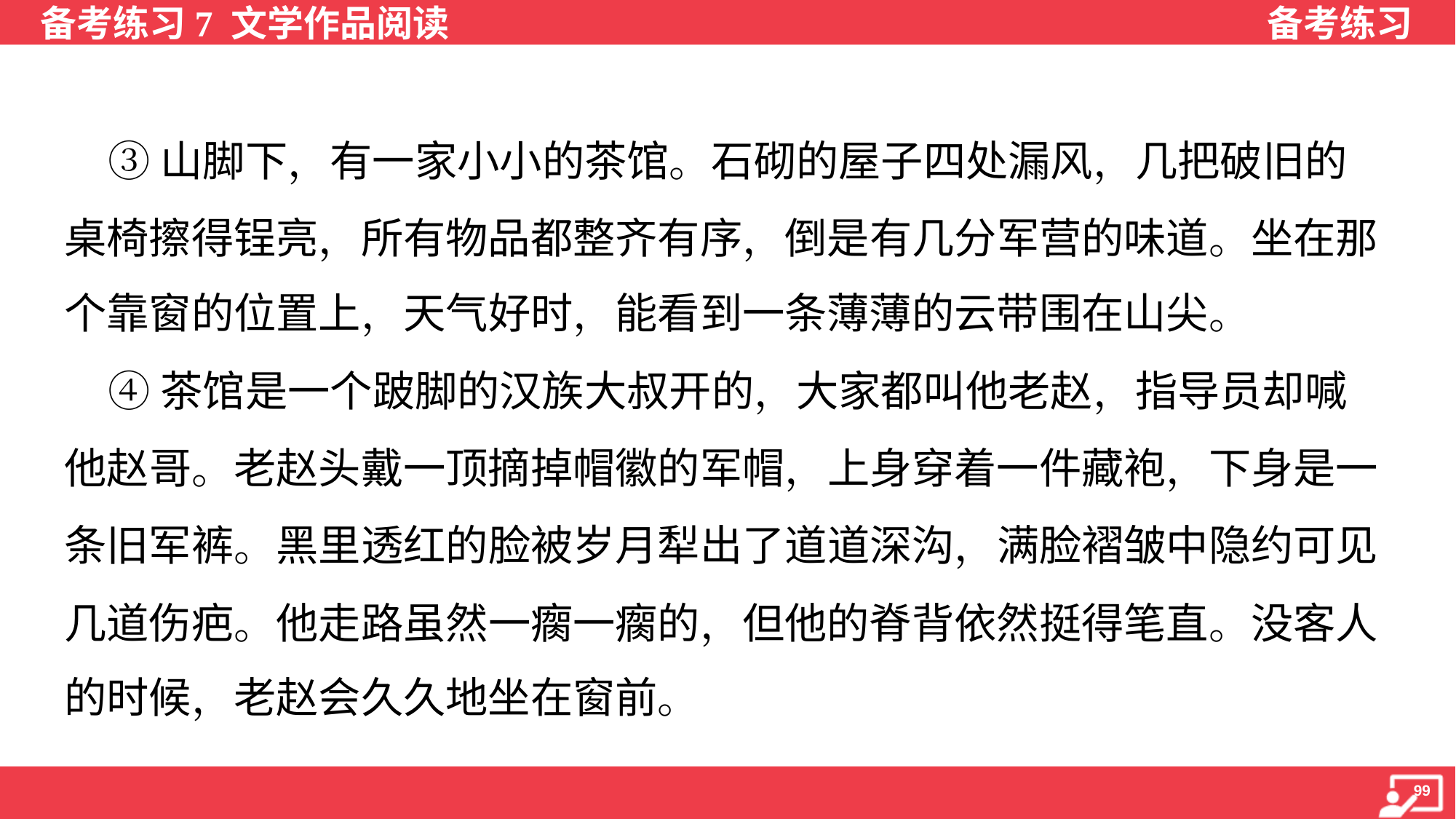

③山脚下，有一家小小的茶馆。石砌的屋子四处漏风，几把破旧的
桌椅擦得锃亮，所有物品都整齐有序，倒是有几分军营的味道。坐在那
个靠窗的位置上，天气好时，能看到一条薄薄的云带围在山尖。
    ④茶馆是一个跛脚的汉族大叔开的，大家都叫他老赵，指导员却喊
他赵哥。老赵头戴一顶摘掉帽徽的军帽，上身穿着一件藏袍，下身是一
条旧军裤。黑里透红的脸被岁月犁出了道道深沟，满脸褶皱中隐约可见
几道伤疤。他走路虽然一瘸一瘸的，但他的脊背依然挺得笔直。没客人
的时候，老赵会久久地坐在窗前。